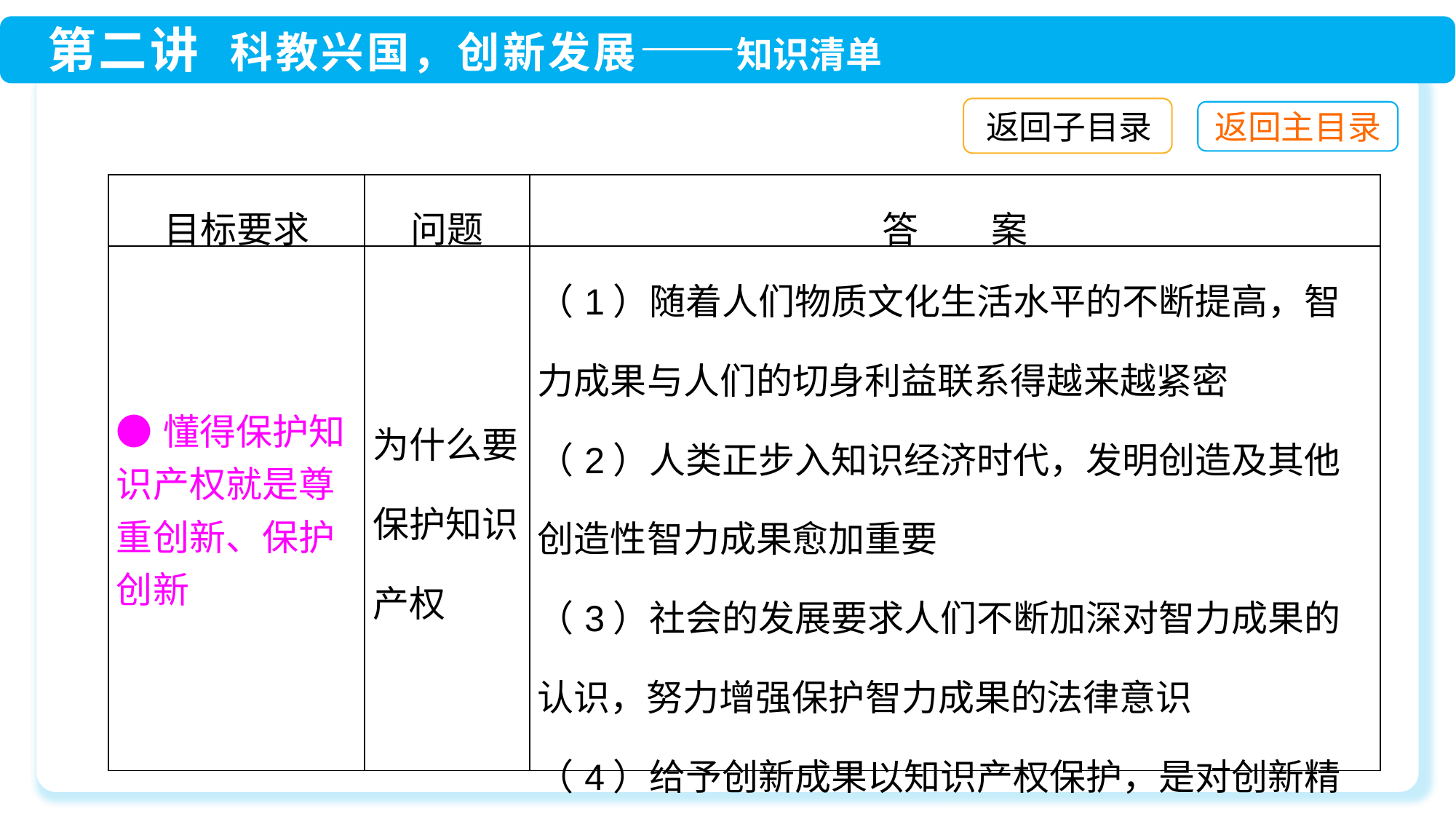

返回子目录
| 目标要求 | 问题 | 答　　案 |
| --- | --- | --- |
| ●懂得保护知识产权就是尊重创新、保护创新 | 为什么要保护知识产权 | （1）随着人们物质文化生活水平的不断提高，智力成果与人们的切身利益联系得越来越紧密 （2）人类正步入知识经济时代，发明创造及其他创造性智力成果愈加重要 （3）社会的发展要求人们不断加深对智力成果的认识，努力增强保护智力成果的法律意识 （4）给予创新成果以知识产权保护，是对创新精神的最有效的鼓励 |